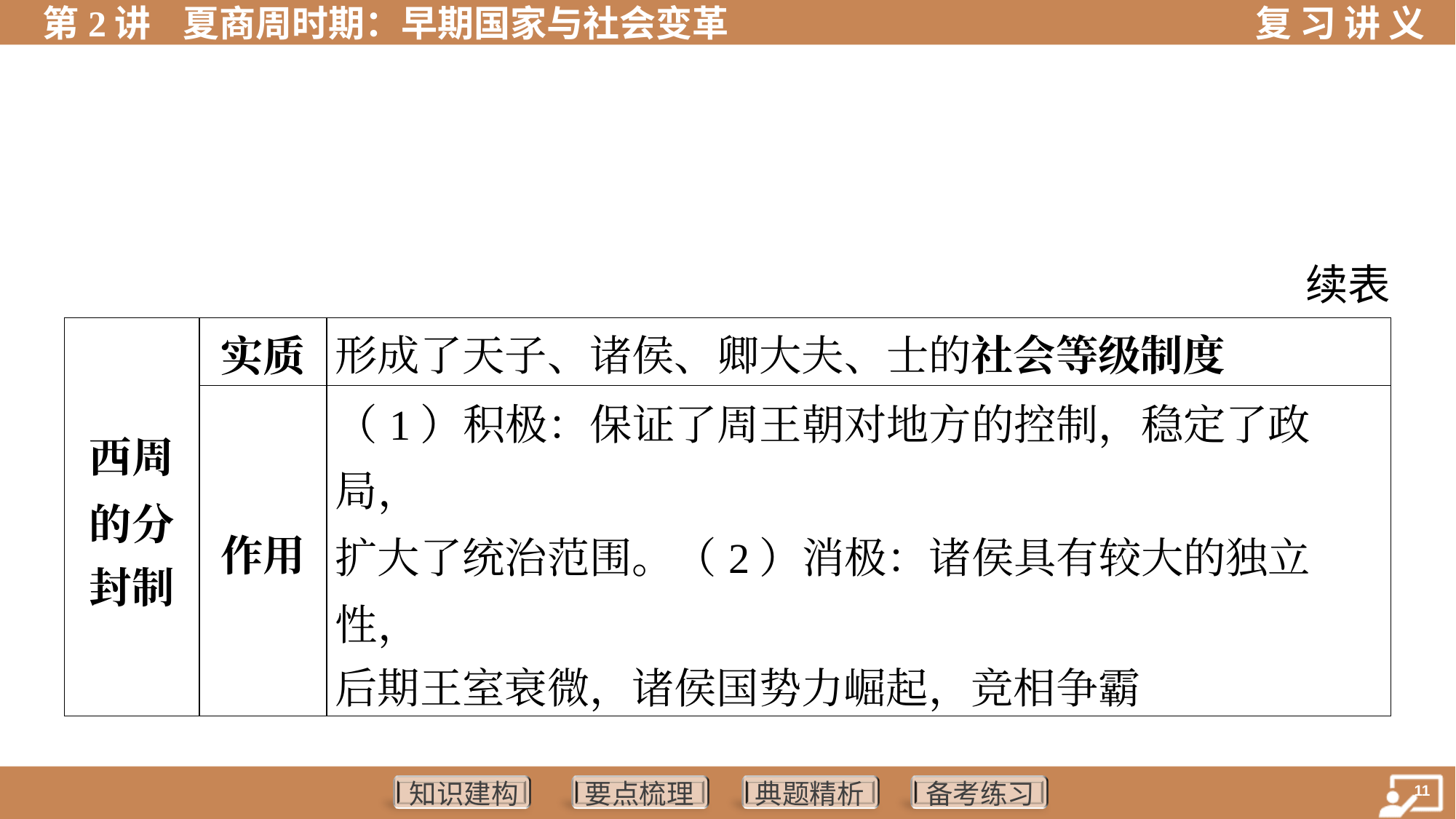

续表
| 西周 的分 封制 | 实质 | 形成了天子、诸侯、卿大夫、士的社会等级制度 |  |  |  |
| --- | --- | --- | --- | --- | --- |
|  | 作用 | （1）积极：保证了周王朝对地方的控制，稳定了政局， 扩大了统治范围。（2）消极：诸侯具有较大的独立性， 后期王室衰微，诸侯国势力崛起，竞相争霸 |  |  |  |